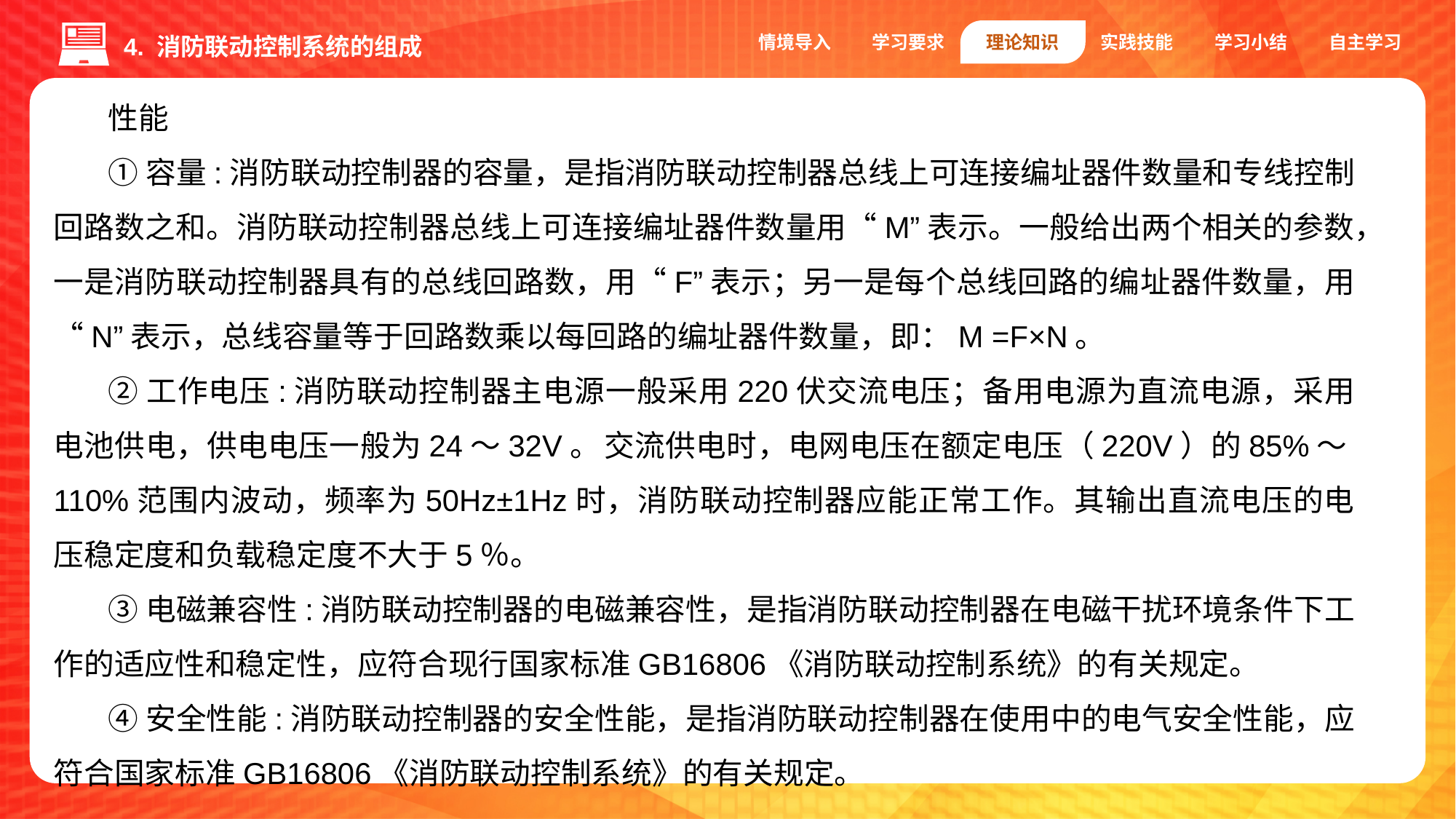

情境导入
学习要求
理论知识
实践技能
学习小结
自主学习

4. 消防联动控制系统的组成
性能
①容量:消防联动控制器的容量，是指消防联动控制器总线上可连接编址器件数量和专线控制回路数之和。消防联动控制器总线上可连接编址器件数量用“M”表示。一般给出两个相关的参数，一是消防联动控制器具有的总线回路数，用“F”表示；另一是每个总线回路的编址器件数量，用“N”表示，总线容量等于回路数乘以每回路的编址器件数量，即：M =F×N。
②工作电压:消防联动控制器主电源一般采用220伏交流电压；备用电源为直流电源，采用电池供电，供电电压一般为24～32V。	交流供电时，电网电压在额定电压（220V）的85%～110%范围内波动，频率为50Hz±1Hz时，消防联动控制器应能正常工作。其输出直流电压的电压稳定度和负载稳定度不大于5％。
③电磁兼容性:消防联动控制器的电磁兼容性，是指消防联动控制器在电磁干扰环境条件下工作的适应性和稳定性，应符合现行国家标准GB16806《消防联动控制系统》的有关规定。
④安全性能:消防联动控制器的安全性能，是指消防联动控制器在使用中的电气安全性能，应符合国家标准GB16806《消防联动控制系统》的有关规定。